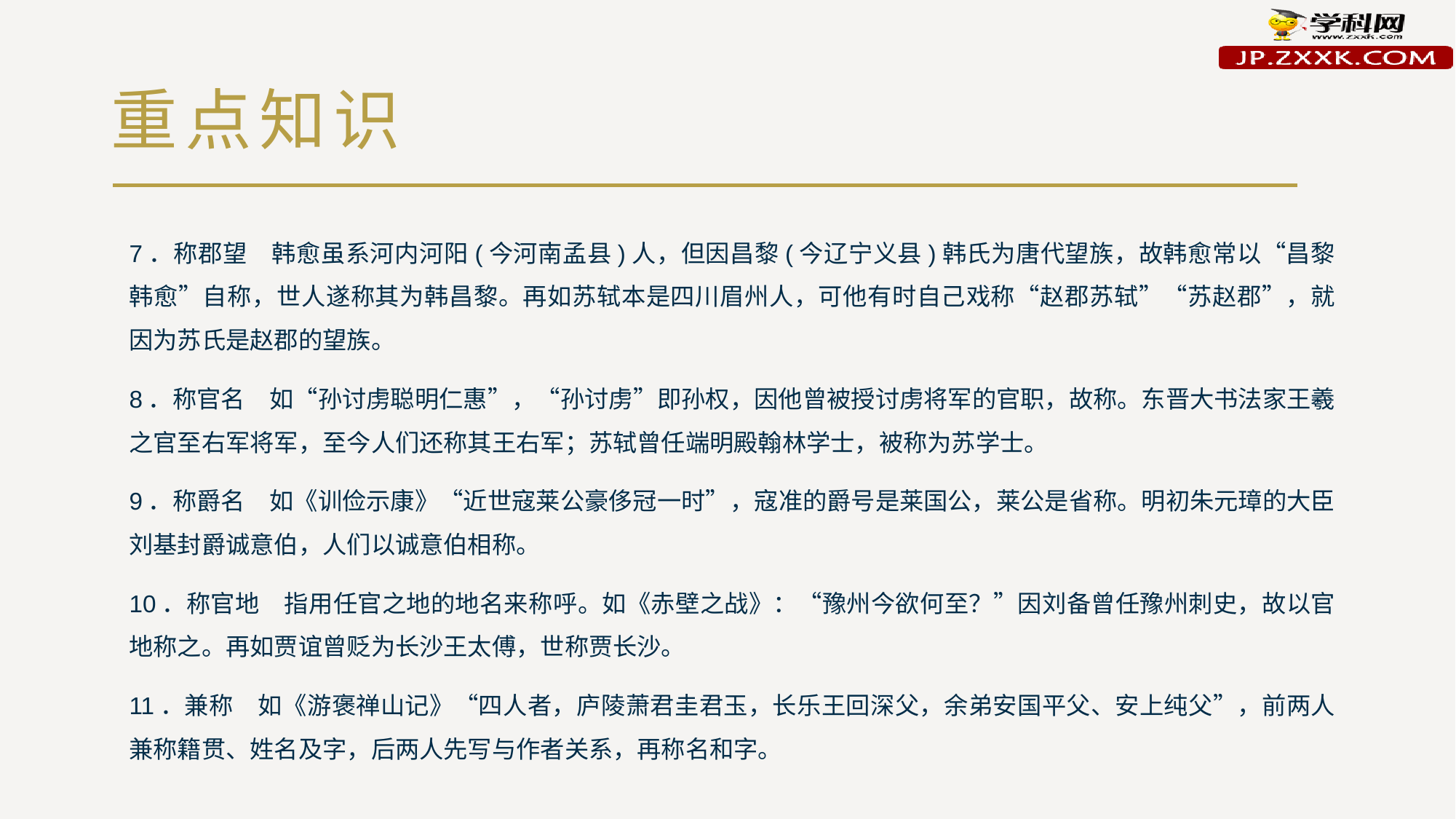

# 重点知识
7．称郡望　韩愈虽系河内河阳(今河南孟县)人，但因昌黎(今辽宁义县)韩氏为唐代望族，故韩愈常以“昌黎韩愈”自称，世人遂称其为韩昌黎。再如苏轼本是四川眉州人，可他有时自己戏称“赵郡苏轼”“苏赵郡”，就因为苏氏是赵郡的望族。
8．称官名　如“孙讨虏聪明仁惠”，“孙讨虏”即孙权，因他曾被授讨虏将军的官职，故称。东晋大书法家王羲之官至右军将军，至今人们还称其王右军；苏轼曾任端明殿翰林学士，被称为苏学士。
9．称爵名　如《训俭示康》“近世寇莱公豪侈冠一时”，寇准的爵号是莱国公，莱公是省称。明初朱元璋的大臣刘基封爵诚意伯，人们以诚意伯相称。
10．称官地　指用任官之地的地名来称呼。如《赤壁之战》：“豫州今欲何至？”因刘备曾任豫州刺史，故以官地称之。再如贾谊曾贬为长沙王太傅，世称贾长沙。
11．兼称　如《游褒禅山记》“四人者，庐陵萧君圭君玉，长乐王回深父，余弟安国平父、安上纯父”，前两人兼称籍贯、姓名及字，后两人先写与作者关系，再称名和字。